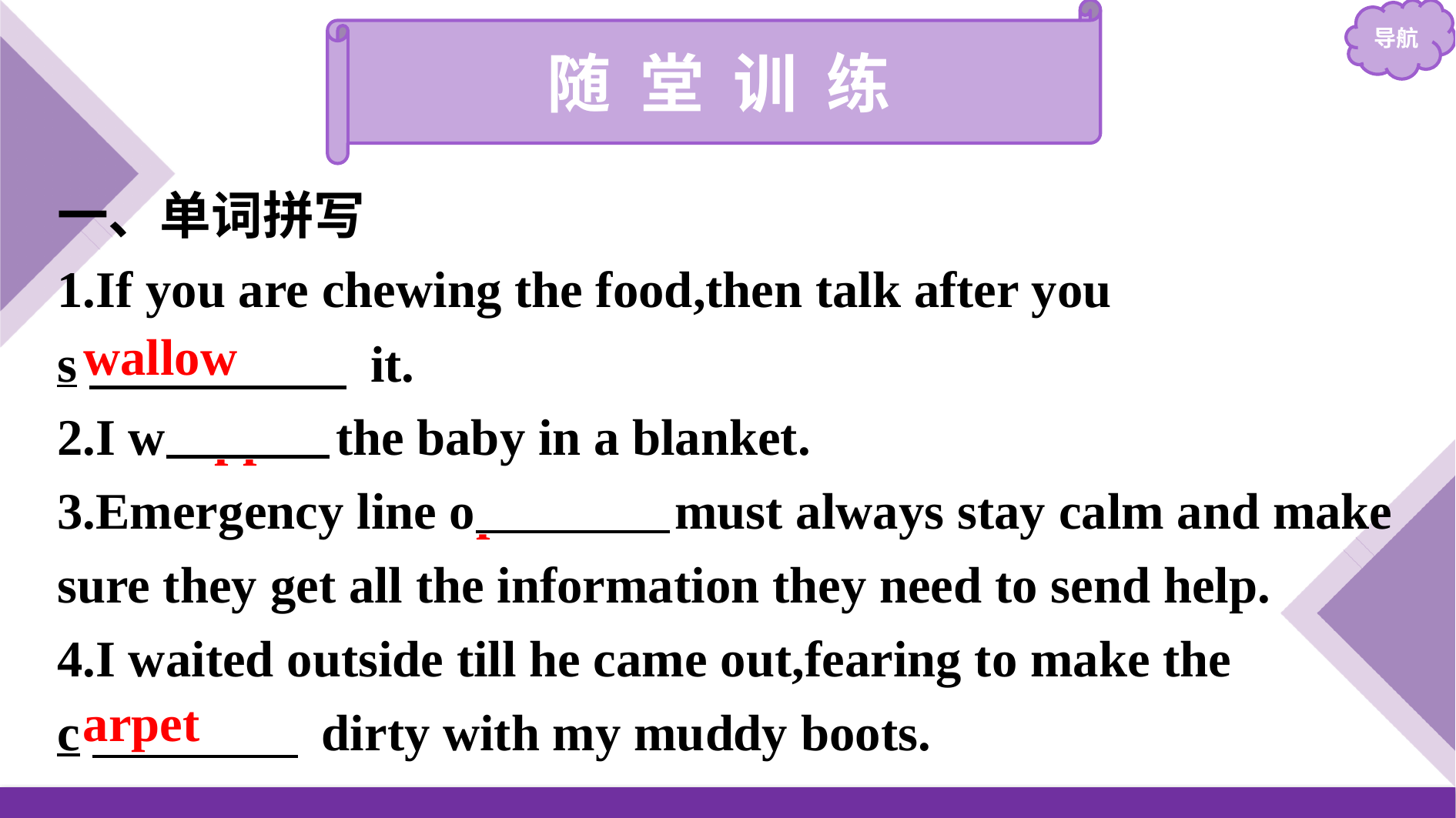

随  堂  训  练
一、单词拼写
1.If you are chewing the food,then talk after you
s　　　　　 it.
2.I wrapped the baby in a blanket.
3.Emergency line operators must always stay calm and make sure they get all the information they need to send help.
4.I waited outside till he came out,fearing to make the
c　　　　 dirty with my muddy boots.
wallow

arpet